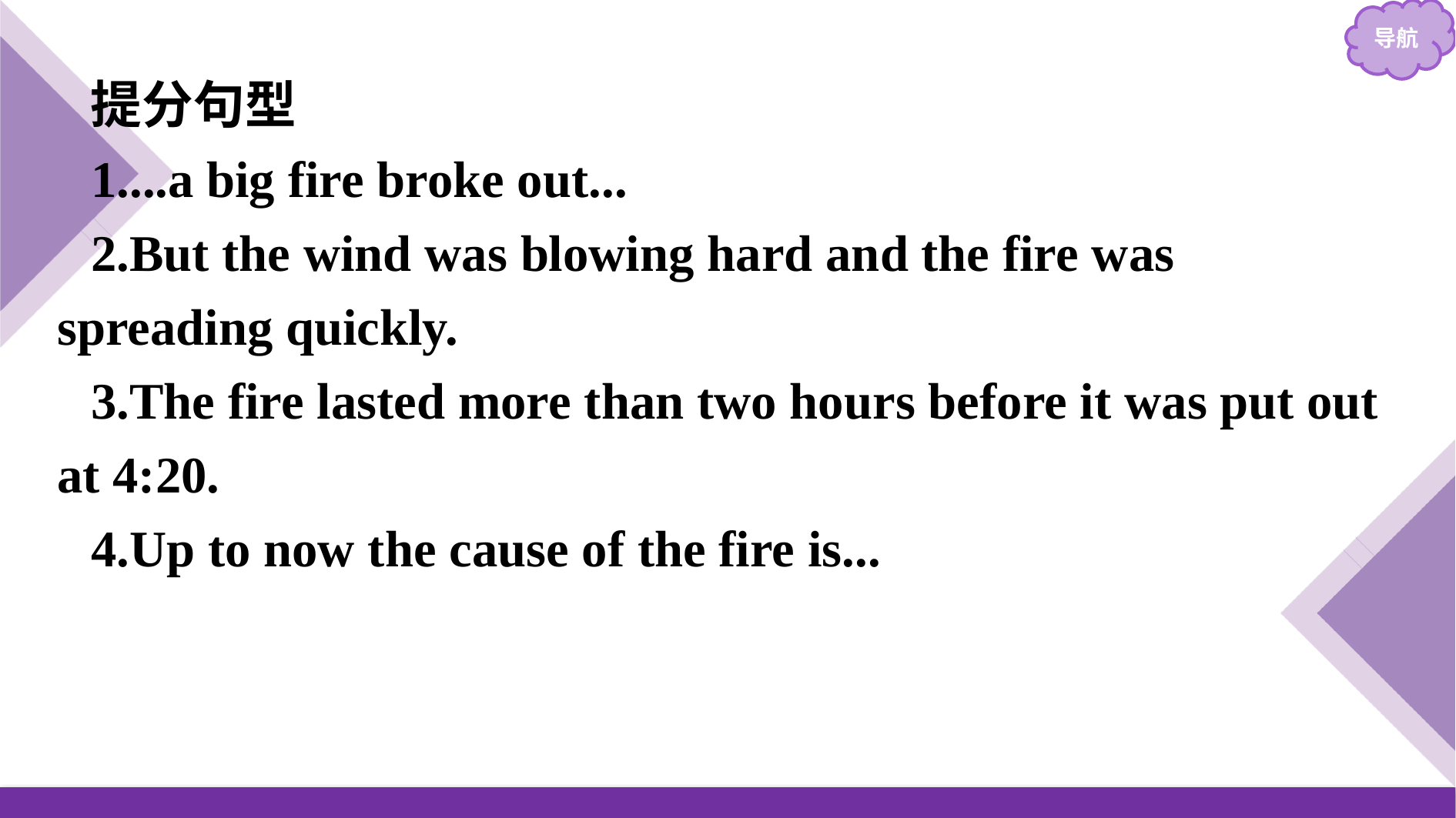

提分句型
1....a big fire broke out...
2.But the wind was blowing hard and the fire was spreading quickly.
3.The fire lasted more than two hours before it was put out at 4:20.
4.Up to now the cause of the fire is...